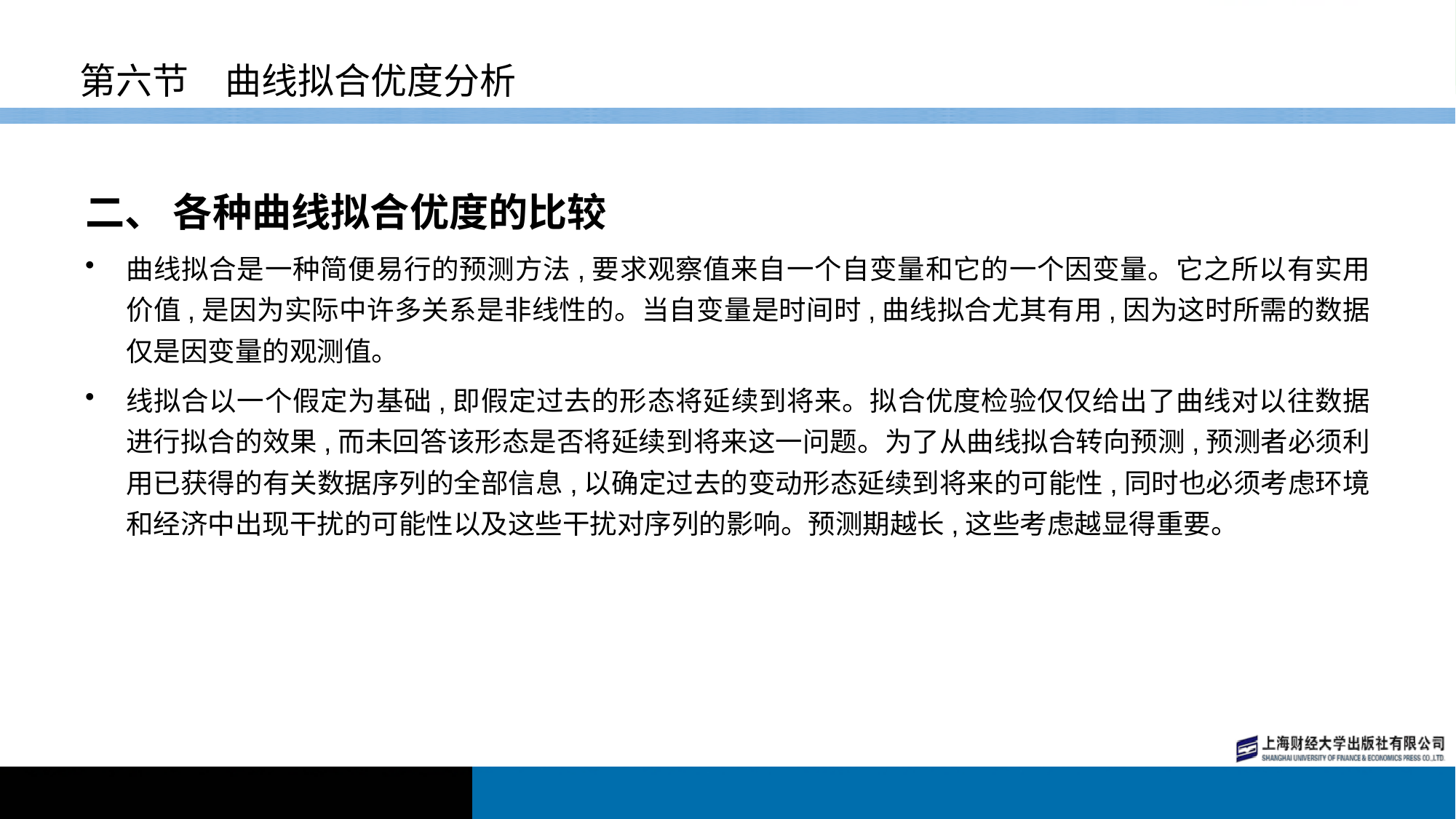

# 第六节　曲线拟合优度分析
二、 各种曲线拟合优度的比较
曲线拟合是一种简便易行的预测方法,要求观察值来自一个自变量和它的一个因变量。它之所以有实用价值,是因为实际中许多关系是非线性的。当自变量是时间时,曲线拟合尤其有用,因为这时所需的数据仅是因变量的观测值。
线拟合以一个假定为基础,即假定过去的形态将延续到将来。拟合优度检验仅仅给出了曲线对以往数据进行拟合的效果,而未回答该形态是否将延续到将来这一问题。为了从曲线拟合转向预测,预测者必须利用已获得的有关数据序列的全部信息,以确定过去的变动形态延续到将来的可能性,同时也必须考虑环境和经济中出现干扰的可能性以及这些干扰对序列的影响。预测期越长,这些考虑越显得重要。
19